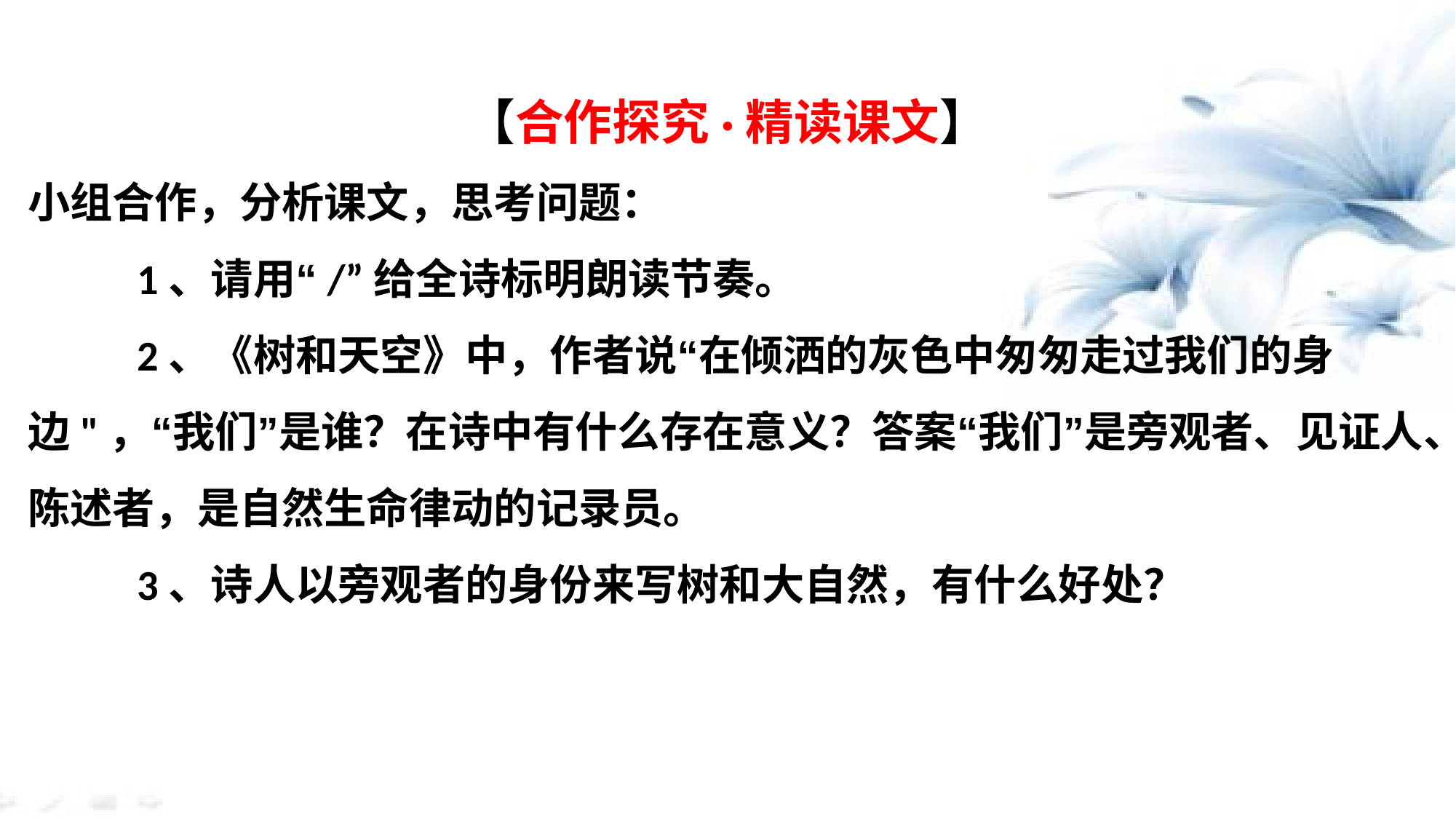

【合作探究·精读课文】
小组合作，分析课文，思考问题：
	1、请用“/”给全诗标明朗读节奏。
	2、《树和天空》中，作者说“在倾洒的灰色中匆匆走过我们的身边"，“我们”是谁？在诗中有什么存在意义？答案“我们”是旁观者、见证人、陈述者，是自然生命律动的记录员。
	3、诗人以旁观者的身份来写树和大自然，有什么好处？